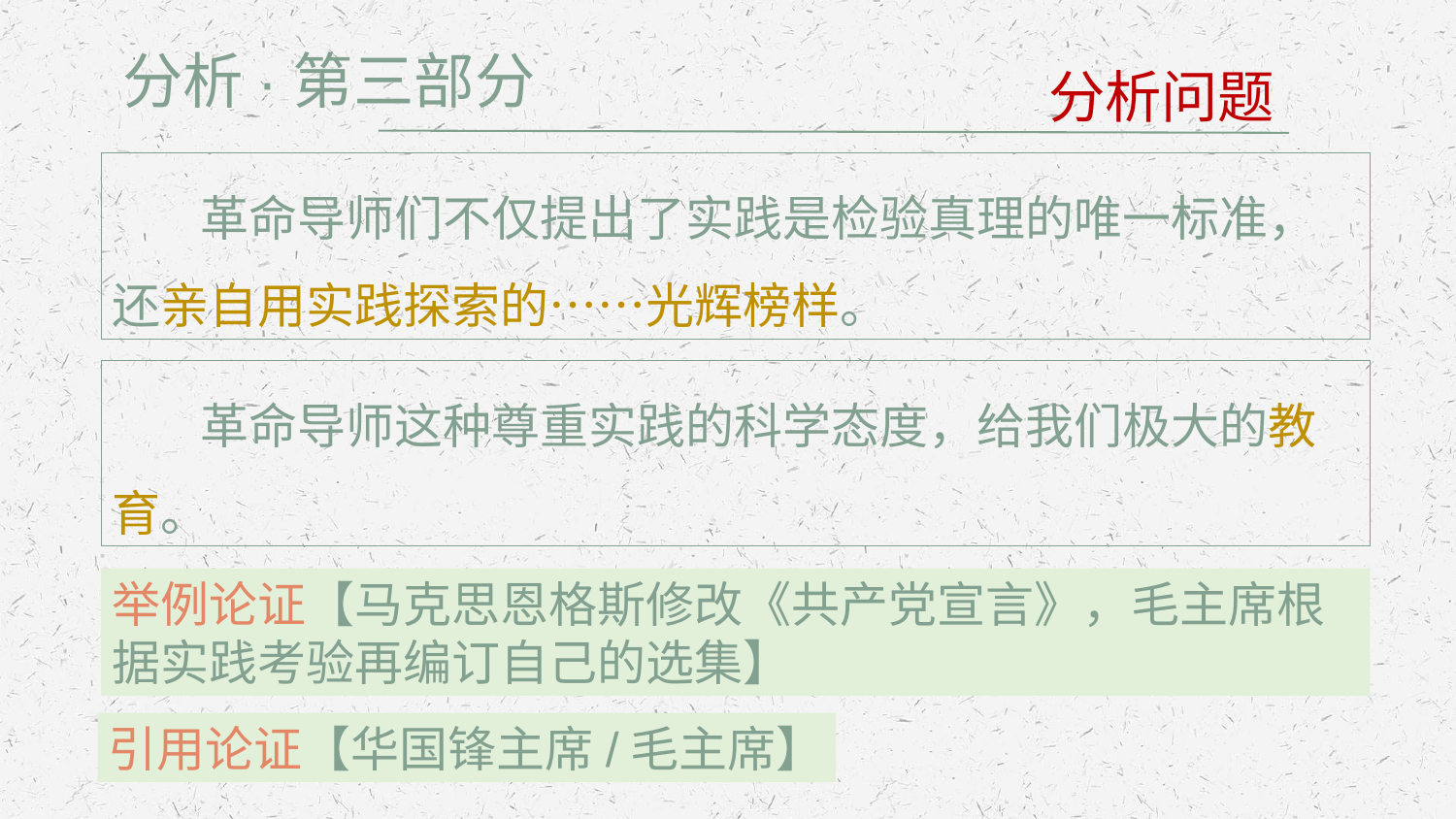

分析·第三部分
分析问题
       革命导师们不仅提出了实践是检验真理的唯一标准，还亲自用实践探索的……光辉榜样。
       革命导师这种尊重实践的科学态度，给我们极大的教育。
举例论证【马克思恩格斯修改《共产党宣言》，毛主席根据实践考验再编订自己的选集】
引用论证【华国锋主席/毛主席】